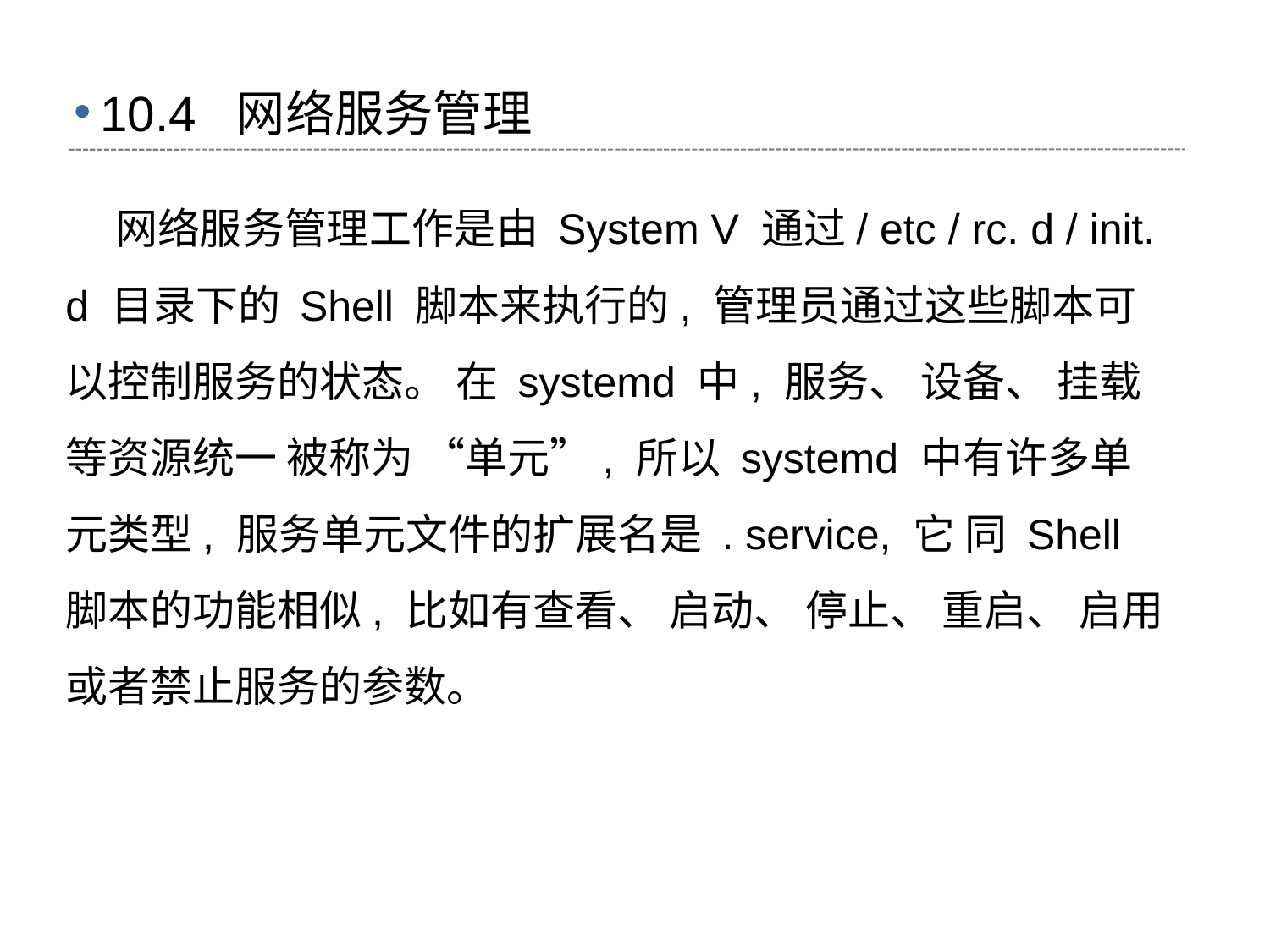

# 10.4  网络服务管理
    网络服务管理工作是由 System V 通过/ etc / rc. d / init. d 目录下的 Shell 脚本来执行的, 管理员通过这些脚本可以控制服务的状态。 在 systemd 中, 服务、 设备、 挂载等资源统一 被称为 “单元”, 所以 systemd 中有许多单元类型, 服务单元文件的扩展名是 . service, 它 同 Shell 脚本的功能相似, 比如有查看、 启动、 停止、 重启、 启用或者禁止服务的参数。